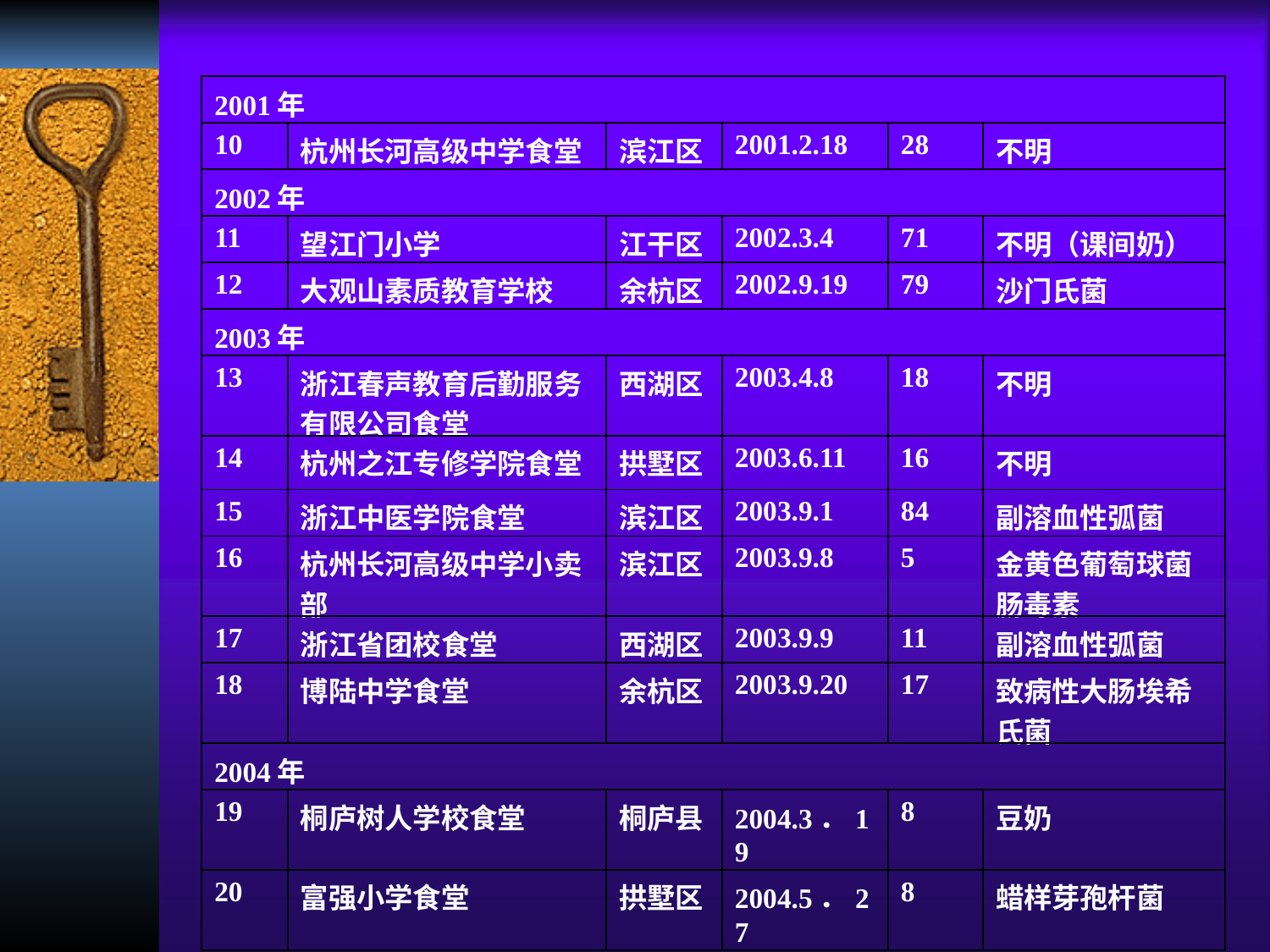

| 2001年 |  |  |  |  |  |
| --- | --- | --- | --- | --- | --- |
| 10 | 杭州长河高级中学食堂 | 滨江区 | 2001.2.18 | 28 | 不明 |
| 2002年 |  |  |  |  |  |
| 11 | 望江门小学 | 江干区 | 2002.3.4 | 71 | 不明（课间奶） |
| 12 | 大观山素质教育学校 | 余杭区 | 2002.9.19 | 79 | 沙门氏菌 |
| 2003年 |  |  |  |  |  |
| 13 | 浙江春声教育后勤服务有限公司食堂 | 西湖区 | 2003.4.8 | 18 | 不明 |
| 14 | 杭州之江专修学院食堂 | 拱墅区 | 2003.6.11 | 16 | 不明 |
| 15 | 浙江中医学院食堂 | 滨江区 | 2003.9.1 | 84 | 副溶血性弧菌 |
| 16 | 杭州长河高级中学小卖部 | 滨江区 | 2003.9.8 | 5 | 金黄色葡萄球菌肠毒素 |
| 17 | 浙江省团校食堂 | 西湖区 | 2003.9.9 | 11 | 副溶血性弧菌 |
| 18 | 博陆中学食堂 | 余杭区 | 2003.9.20 | 17 | 致病性大肠埃希氏菌 |
| 2004年 |  |  |  |  |  |
| 19 | 桐庐树人学校食堂 | 桐庐县 | 2004.3．19 | 8 | 豆奶 |
| 20 | 富强小学食堂 | 拱墅区 | 2004.5．27 | 8 | 蜡样芽孢杆菌 |